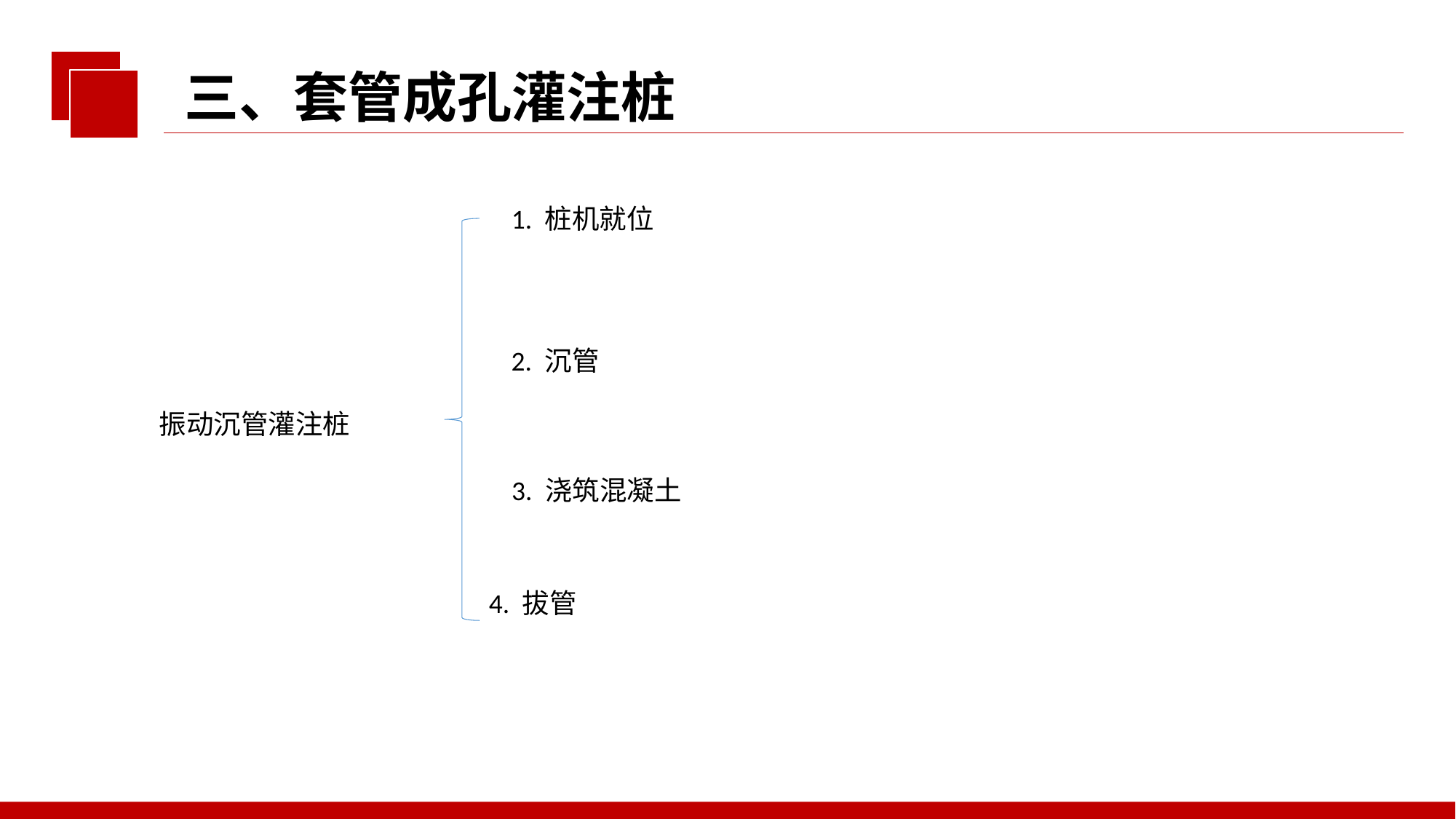

三、套管成孔灌注桩
1. 桩机就位

2. 沉管
振动沉管灌注桩
3. 浇筑混凝土
4. 拔管